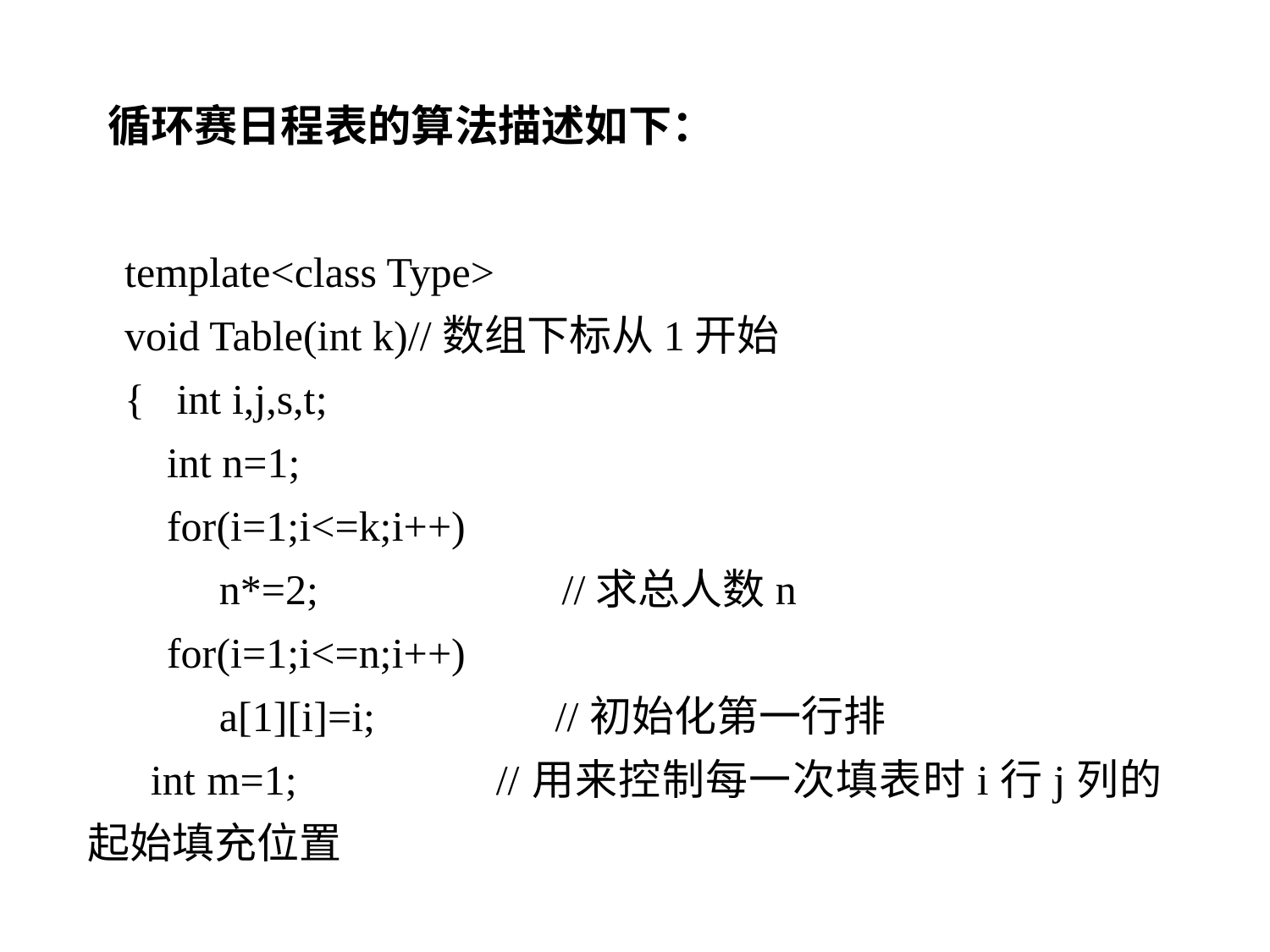

循环赛日程表的算法描述如下：

template<class Type>
void Table(int k)//数组下标从1开始
{   int i,j,s,t;
    int n=1;
    for(i=1;i<=k;i++)
        n*=2;                       //求总人数n
    for(i=1;i<=n;i++)
        a[1][i]=i;                 //初始化第一行排
  int m=1;                 //用来控制每一次填表时i行j列的起始填充位置